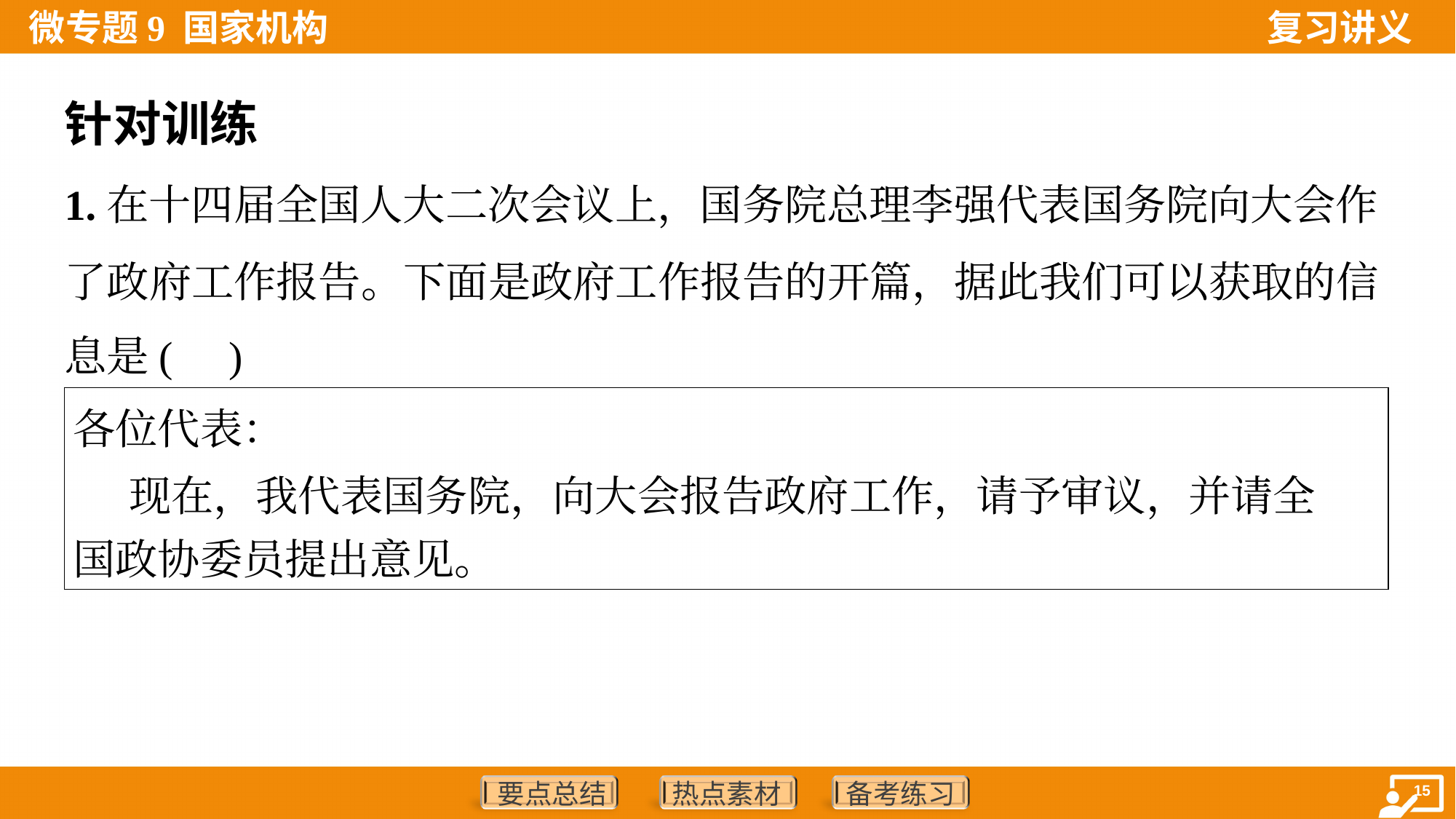

针对训练
1.在十四届全国人大二次会议上，国务院总理李强代表国务院向大会作
了政府工作报告。下面是政府工作报告的开篇，据此我们可以获取的信
息是(     )
| 各位代表： 现在，我代表国务院，向大会报告政府工作，请予审议，并请全 国政协委员提出意见。 |
| --- |